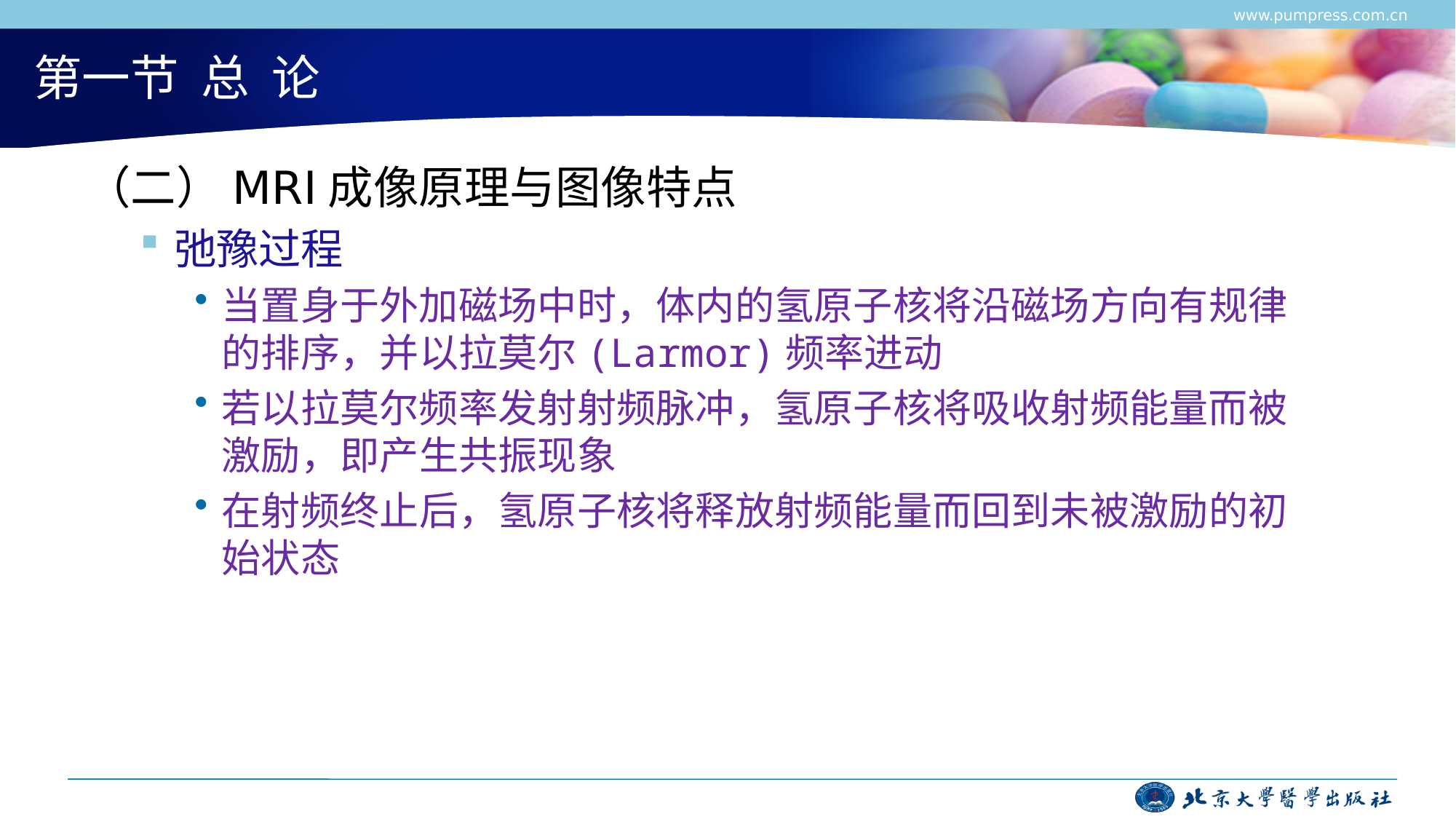

www.pumpress.com.cn
# 第一节  总  论
（二）MRI成像原理与图像特点
弛豫过程
当置身于外加磁场中时，体内的氢原子核将沿磁场方向有规律的排序，并以拉莫尔(Larmor)频率进动
若以拉莫尔频率发射射频脉冲，氢原子核将吸收射频能量而被激励，即产生共振现象
在射频终止后，氢原子核将释放射频能量而回到未被激励的初始状态